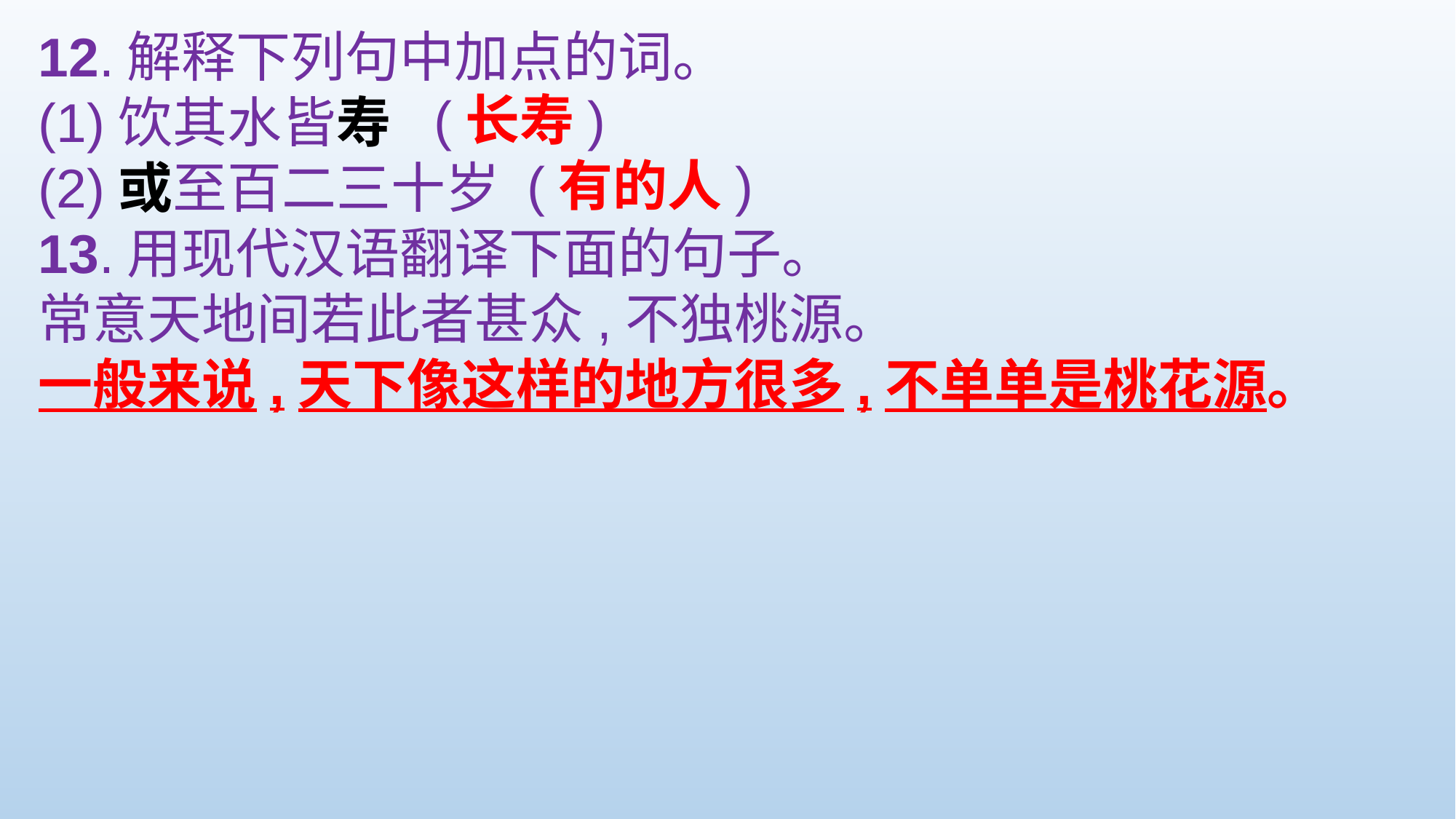

12.解释下列句中加点的词。
(1)饮其水皆寿
(2)或至百二三十岁
13.用现代汉语翻译下面的句子。
常意天地间若此者甚众,不独桃源。
一般来说,天下像这样的地方很多,不单单是桃花源。
(长寿)
(有的人)